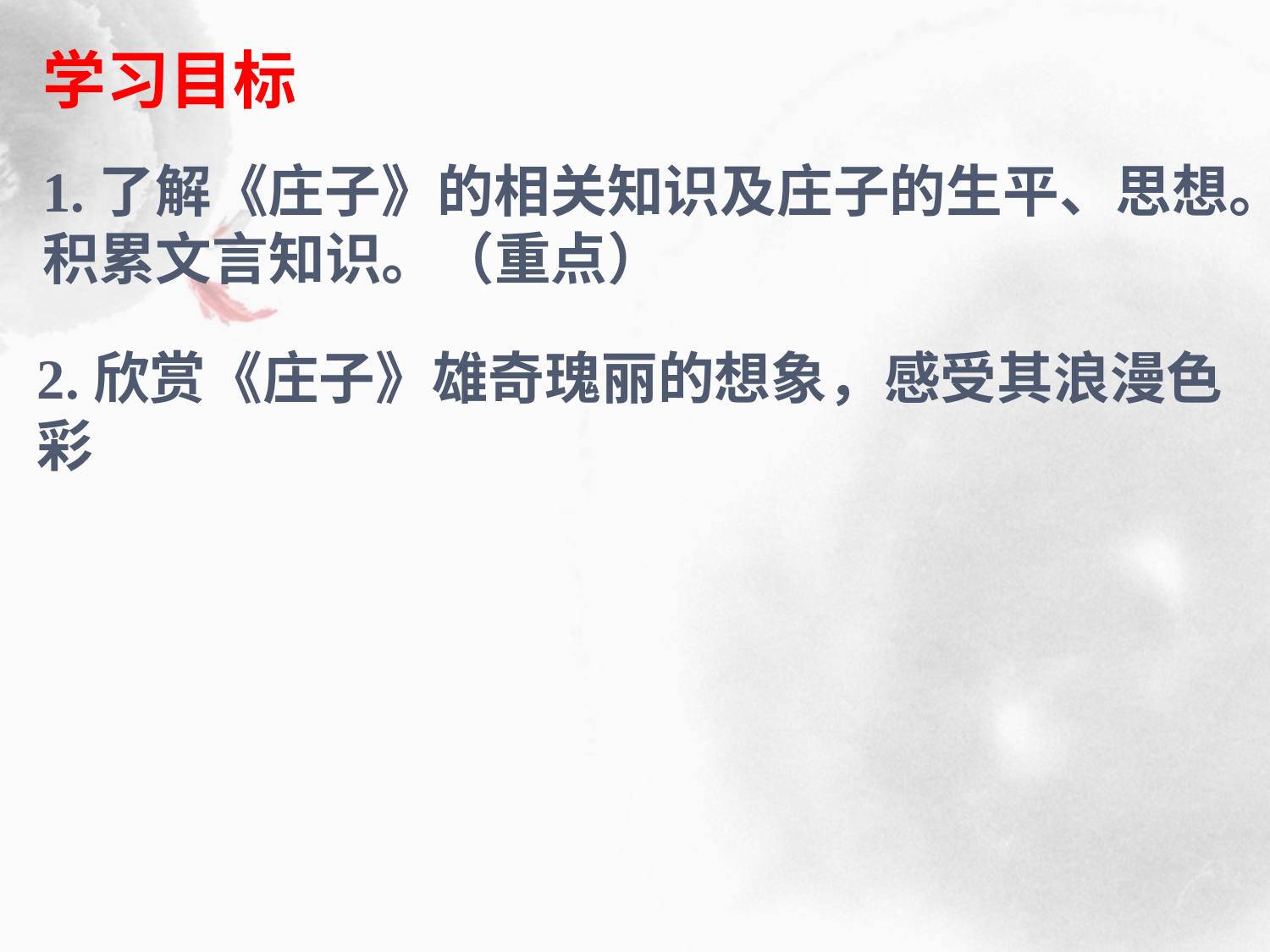

学习目标
1.了解《庄子》的相关知识及庄子的生平、思想。积累文言知识。（重点）
2.欣赏《庄子》雄奇瑰丽的想象，感受其浪漫色彩